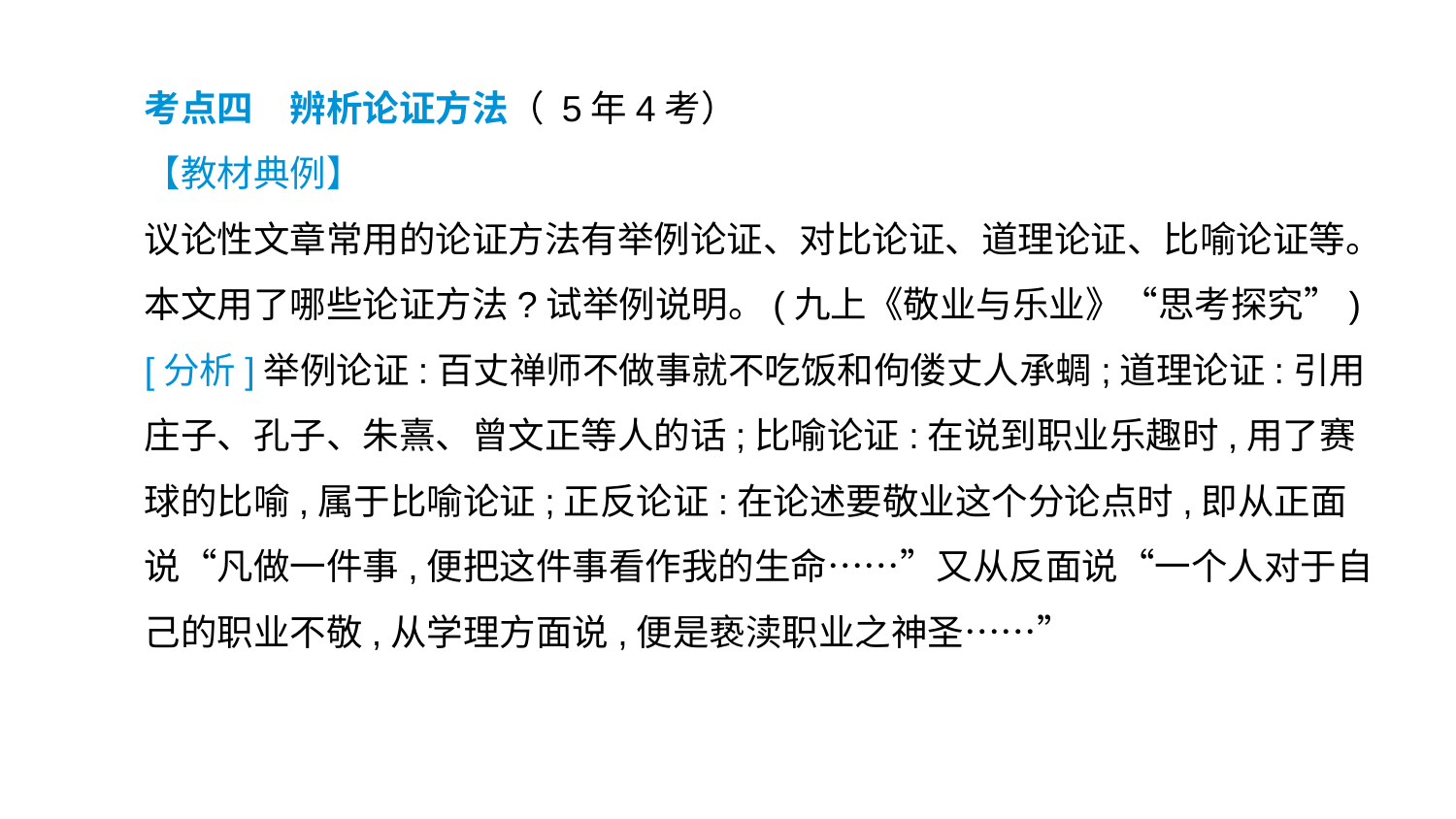

考点四　辨析论证方法（ 5年4考）
【教材典例】
议论性文章常用的论证方法有举例论证、对比论证、道理论证、比喻论证等。本文用了哪些论证方法?试举例说明。(九上《敬业与乐业》“思考探究”)
[分析]举例论证:百丈禅师不做事就不吃饭和佝偻丈人承蜩;道理论证:引用庄子、孔子、朱熹、曾文正等人的话;比喻论证:在说到职业乐趣时,用了赛球的比喻,属于比喻论证;正反论证:在论述要敬业这个分论点时,即从正面说“凡做一件事,便把这件事看作我的生命……”又从反面说“一个人对于自己的职业不敬,从学理方面说,便是亵渎职业之神圣……”